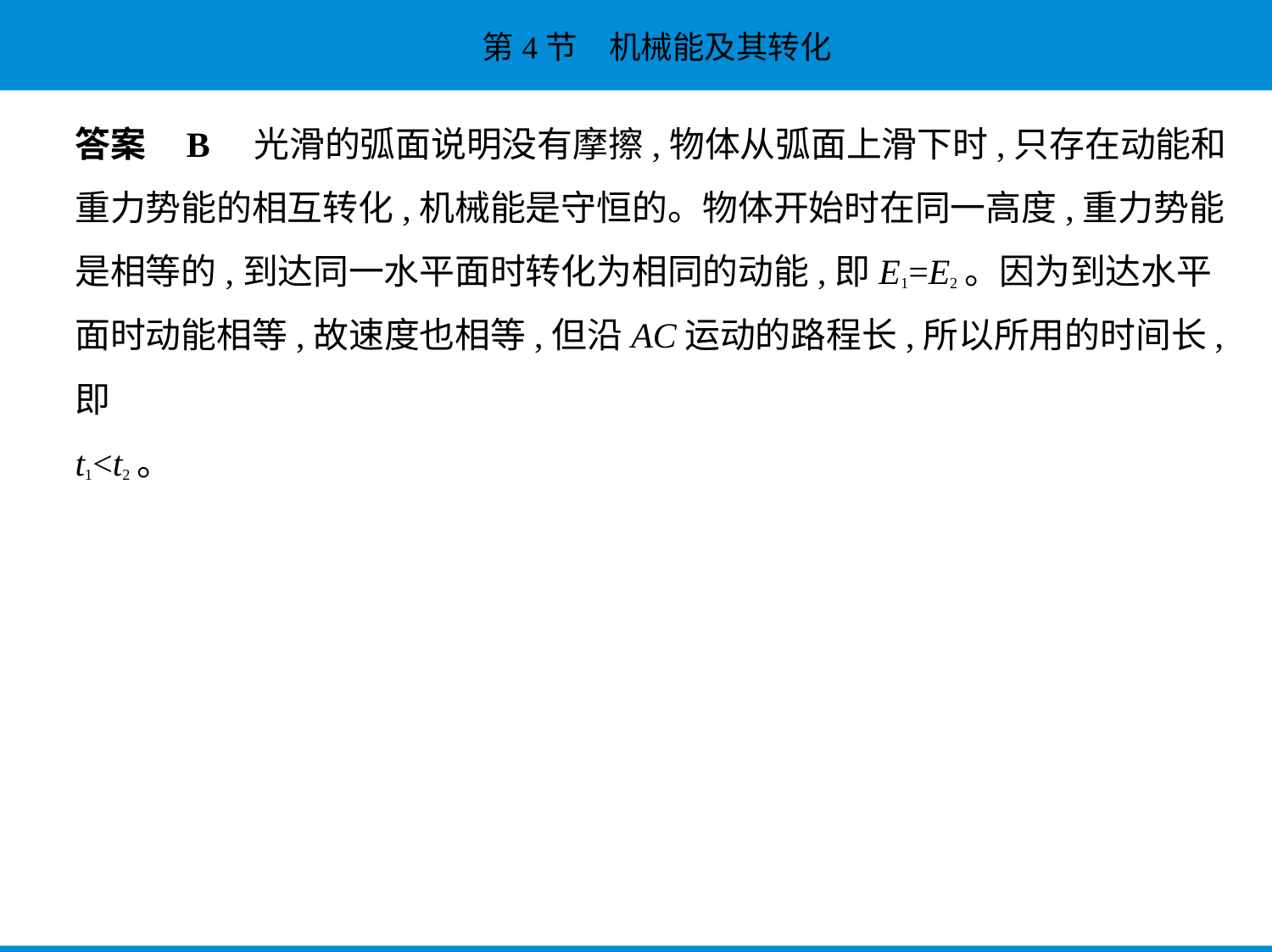

答案    B　光滑的弧面说明没有摩擦,物体从弧面上滑下时,只存在动能和
重力势能的相互转化,机械能是守恒的。物体开始时在同一高度,重力势能
是相等的,到达同一水平面时转化为相同的动能,即E1=E2。因为到达水平
面时动能相等,故速度也相等,但沿AC运动的路程长,所以所用的时间长,即
t1<t2。